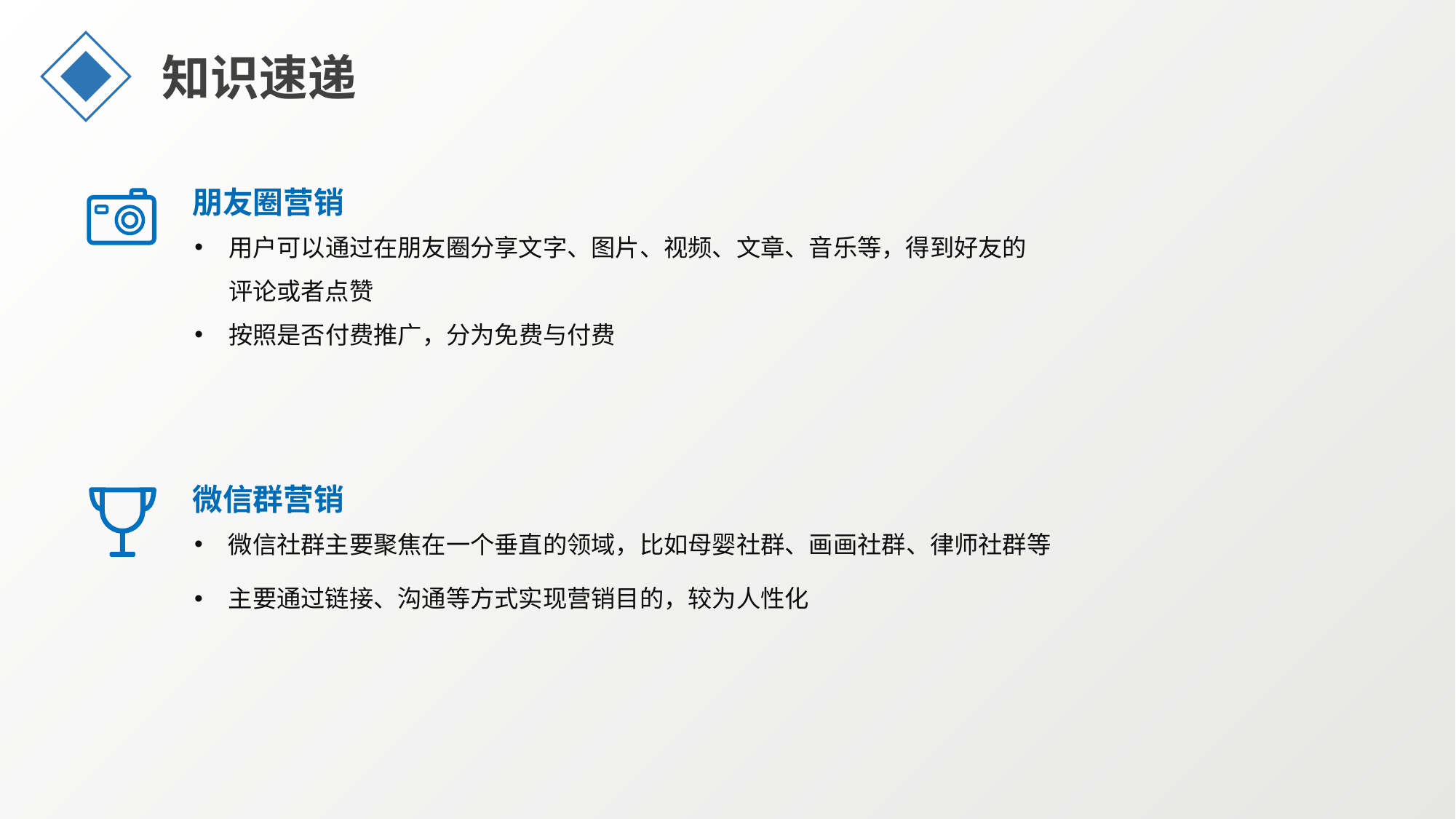

知识速递
朋友圈营销
用户可以通过在朋友圈分享文字、图片、视频、文章、音乐等，得到好友的评论或者点赞
按照是否付费推广，分为免费与付费

微信群营销
微信社群主要聚焦在一个垂直的领域，比如母婴社群、画画社群、律师社群等

主要通过链接、沟通等方式实现营销目的，较为人性化